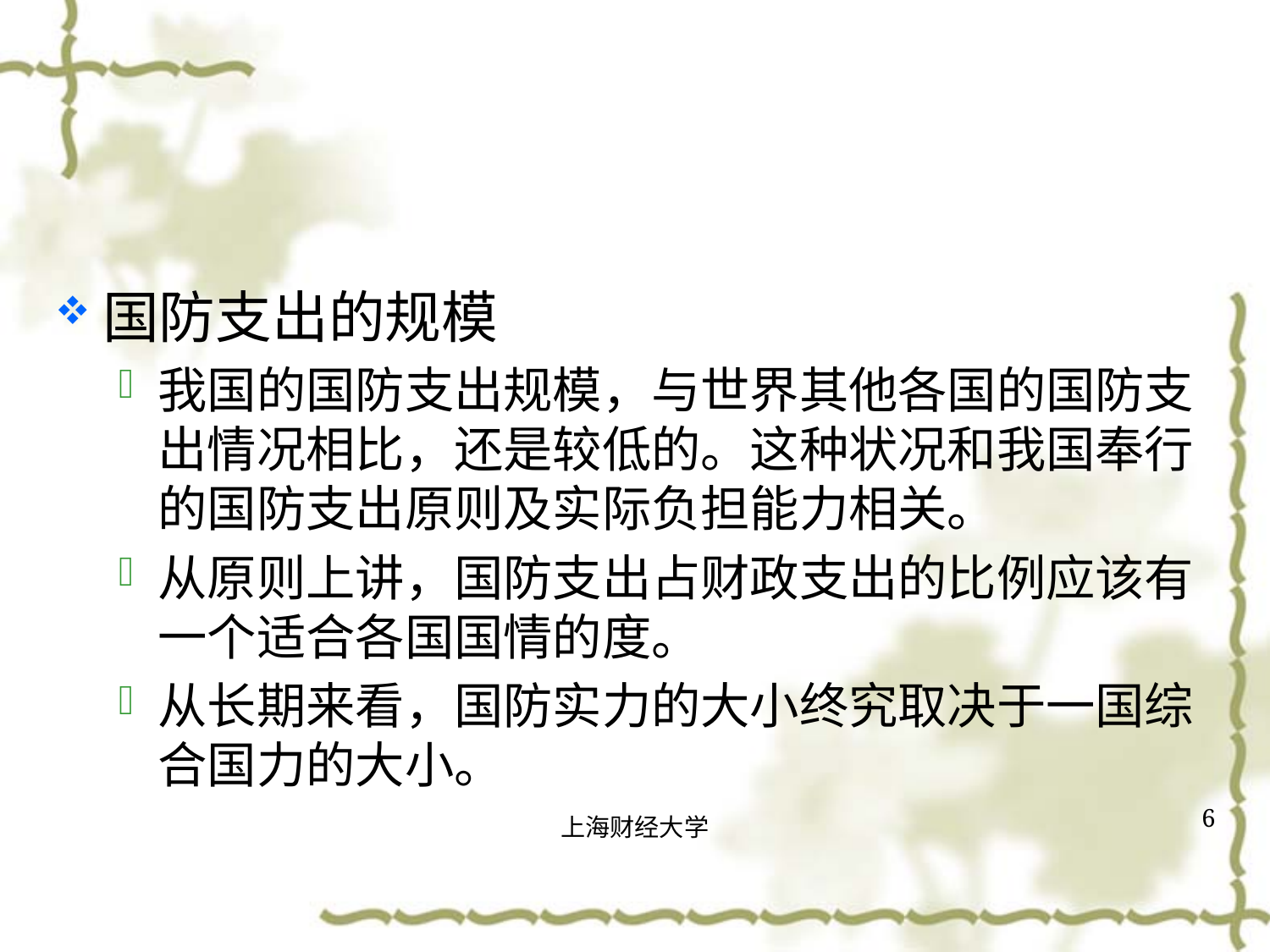

#
国防支出的规模
我国的国防支出规模，与世界其他各国的国防支出情况相比，还是较低的。这种状况和我国奉行的国防支出原则及实际负担能力相关。
从原则上讲，国防支出占财政支出的比例应该有一个适合各国国情的度。
从长期来看，国防实力的大小终究取决于一国综合国力的大小。
6
上海财经大学